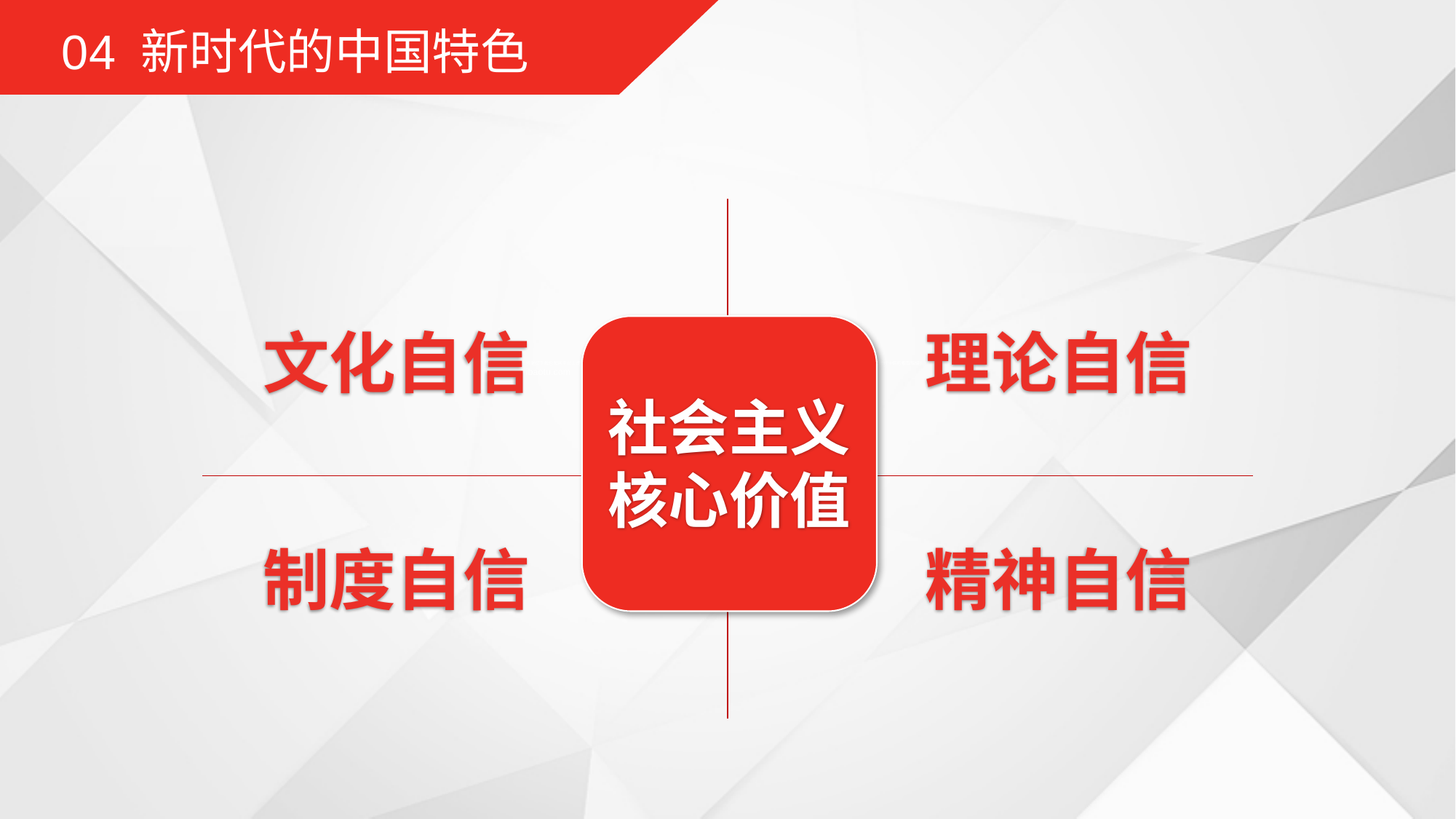

04 新时代的中国特色

社会主义
核心价值
理论自信
文化自信
制度自信
精神自信